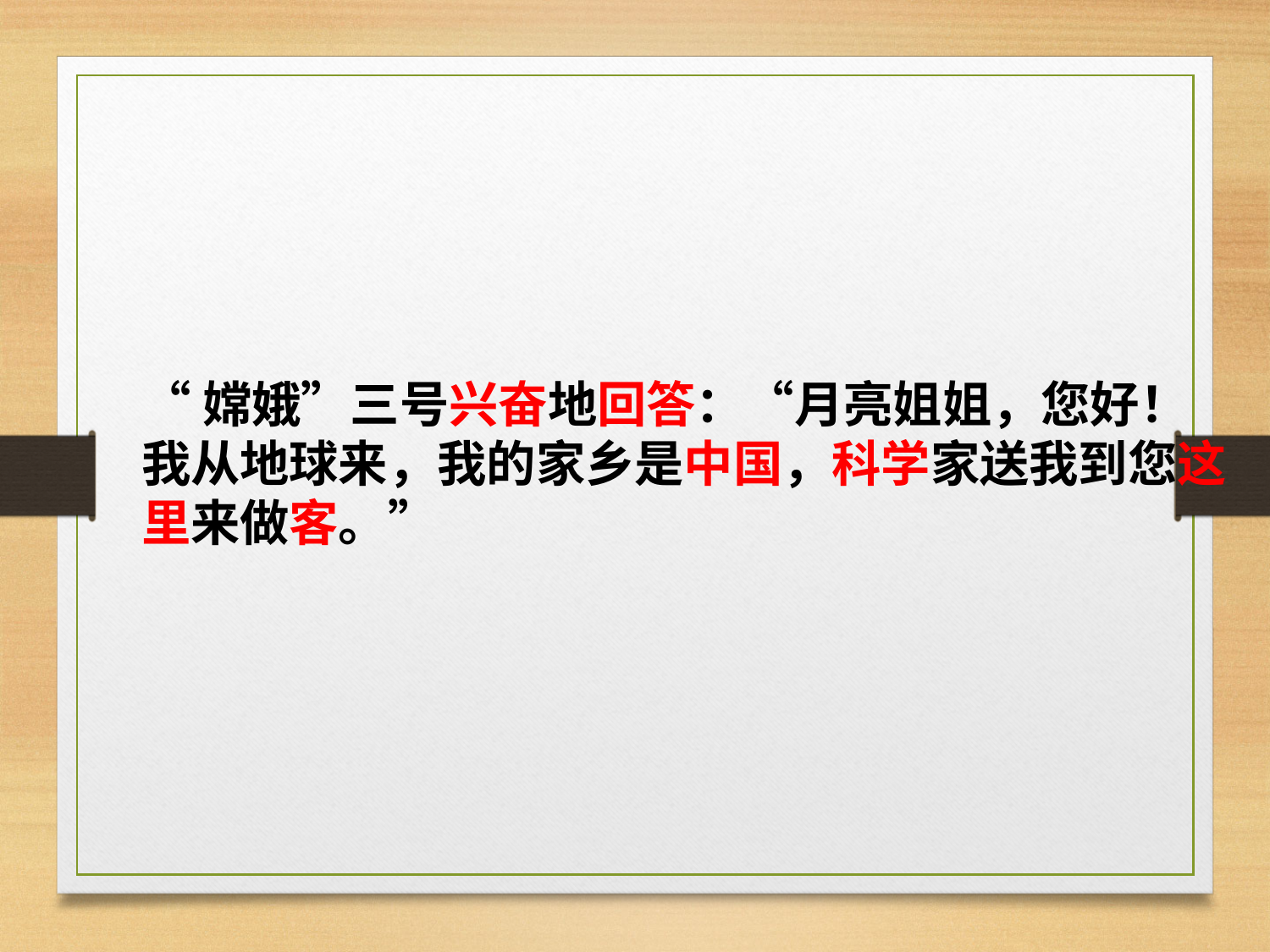

#

“嫦娥”三号兴奋地回答：“月亮姐姐，您好！我从地球来，我的家乡是中国，科学家送我到您这里来做客。”